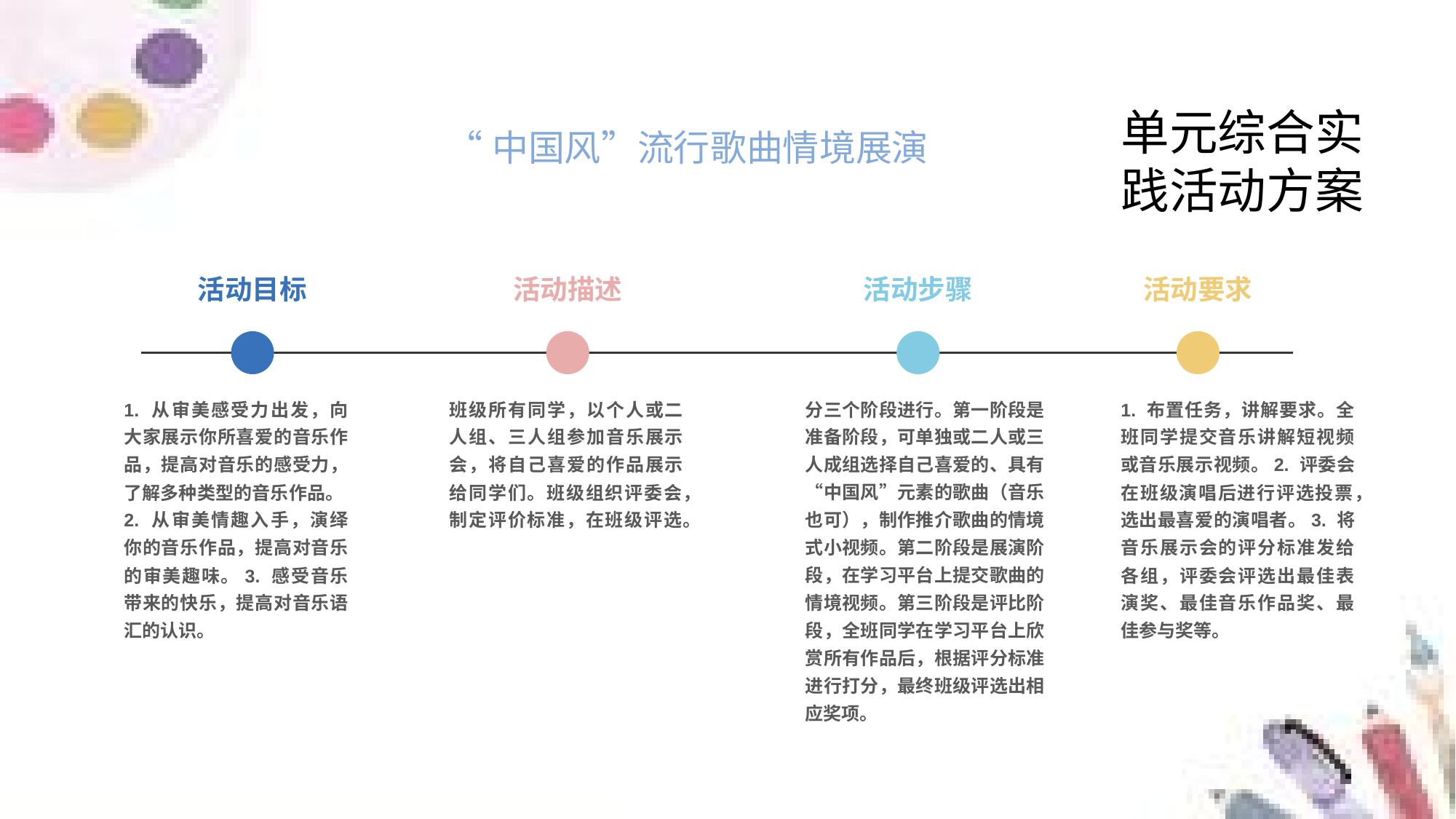

单元综合实践活动方案
“中国风”流行歌曲情境展演
活动目标
活动描述
活动步骤
活动要求

1. 从审美感受力出发，向大家展示你所喜爱的音乐作品，提高对音乐的感受力，了解多种类型的音乐作品。2. 从审美情趣入手，演绎你的音乐作品，提高对音乐的审美趣味。3. 感受音乐带来的快乐，提高对音乐语汇的认识。
班级所有同学，以个人或二人组、三人组参加音乐展示会，将自己喜爱的作品展示给同学们。班级组织评委会，制定评价标准，在班级评选。
分三个阶段进行。第一阶段是准备阶段，可单独或二人或三人成组选择自己喜爱的、具有“中国风”元素的歌曲（音乐也可），制作推介歌曲的情境式小视频。第二阶段是展演阶段，在学习平台上提交歌曲的情境视频。第三阶段是评比阶段，全班同学在学习平台上欣赏所有作品后，根据评分标准进行打分，最终班级评选出相应奖项。
1. 布置任务，讲解要求。全班同学提交音乐讲解短视频或音乐展示视频。2. 评委会在班级演唱后进行评选投票，选出最喜爱的演唱者。3. 将音乐展示会的评分标准发给各组，评委会评选出最佳表演奖、最佳音乐作品奖、最佳参与奖等。